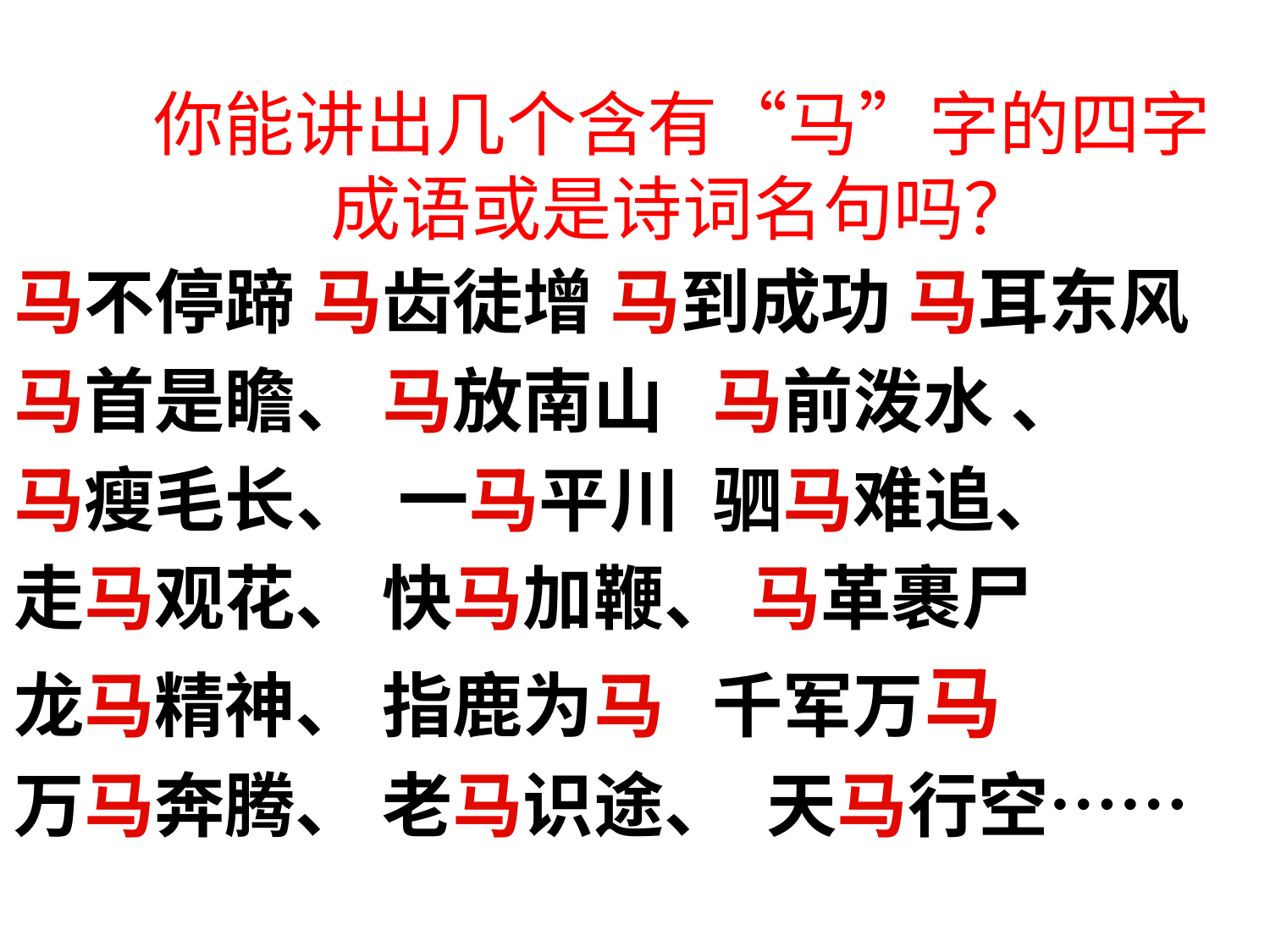

# 你能讲出几个含有“马”字的四字成语或是诗词名句吗？
马不停蹄 马齿徒增 马到成功 马耳东风
马首是瞻、 马放南山   马前泼水 、
马瘦毛长、  一马平川  驷马难追、
走马观花、 快马加鞭、 马革裹尸
龙马精神、 指鹿为马   千军万马
万马奔腾、 老马识途、  天马行空……